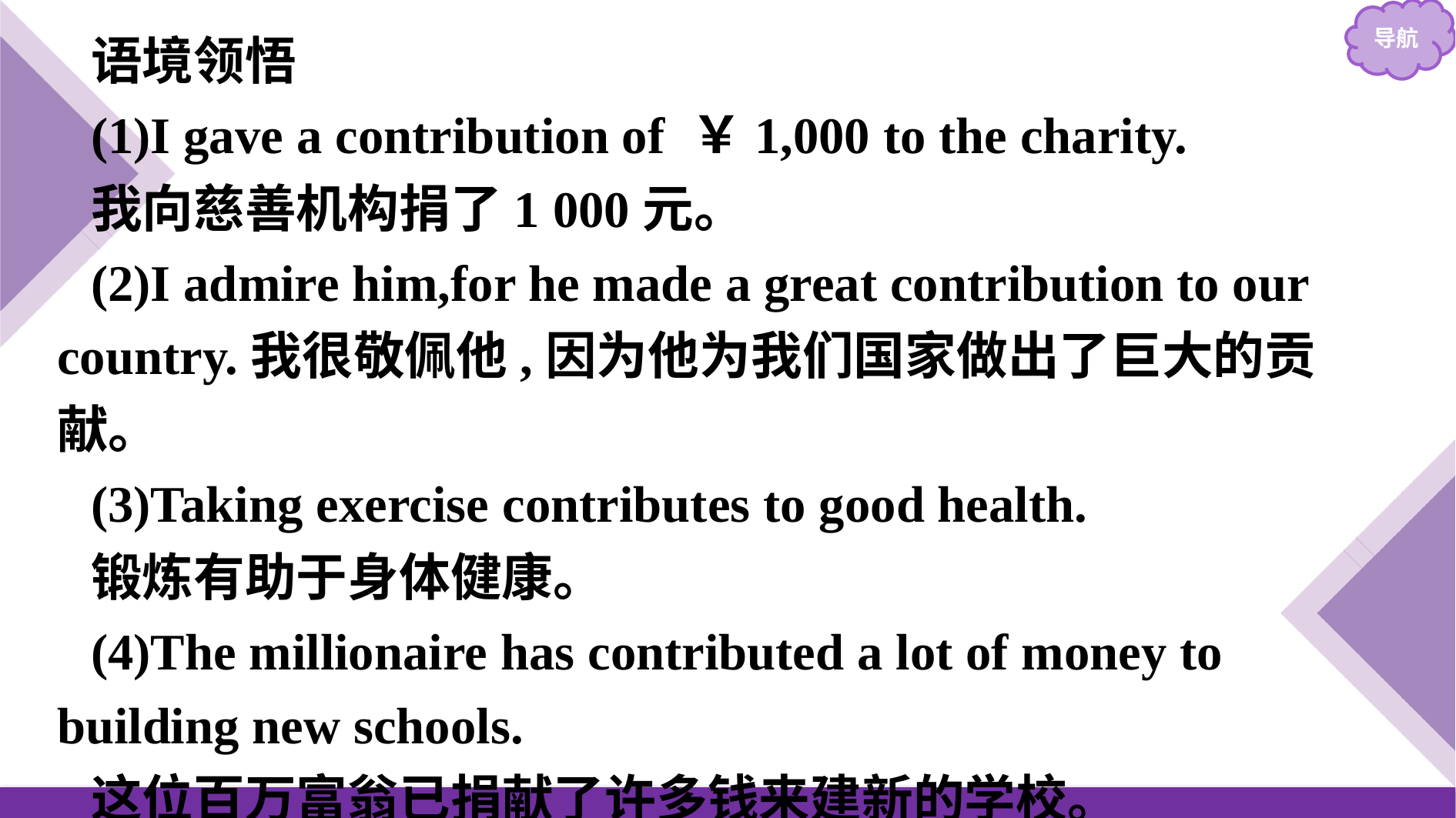

语境领悟
(1)I gave a contribution of ￥1,000 to the charity.
我向慈善机构捐了1 000元。
(2)I admire him,for he made a great contribution to our country.我很敬佩他,因为他为我们国家做出了巨大的贡献。
(3)Taking exercise contributes to good health.
锻炼有助于身体健康。
(4)The millionaire has contributed a lot of money to building new schools.
这位百万富翁已捐献了许多钱来建新的学校。